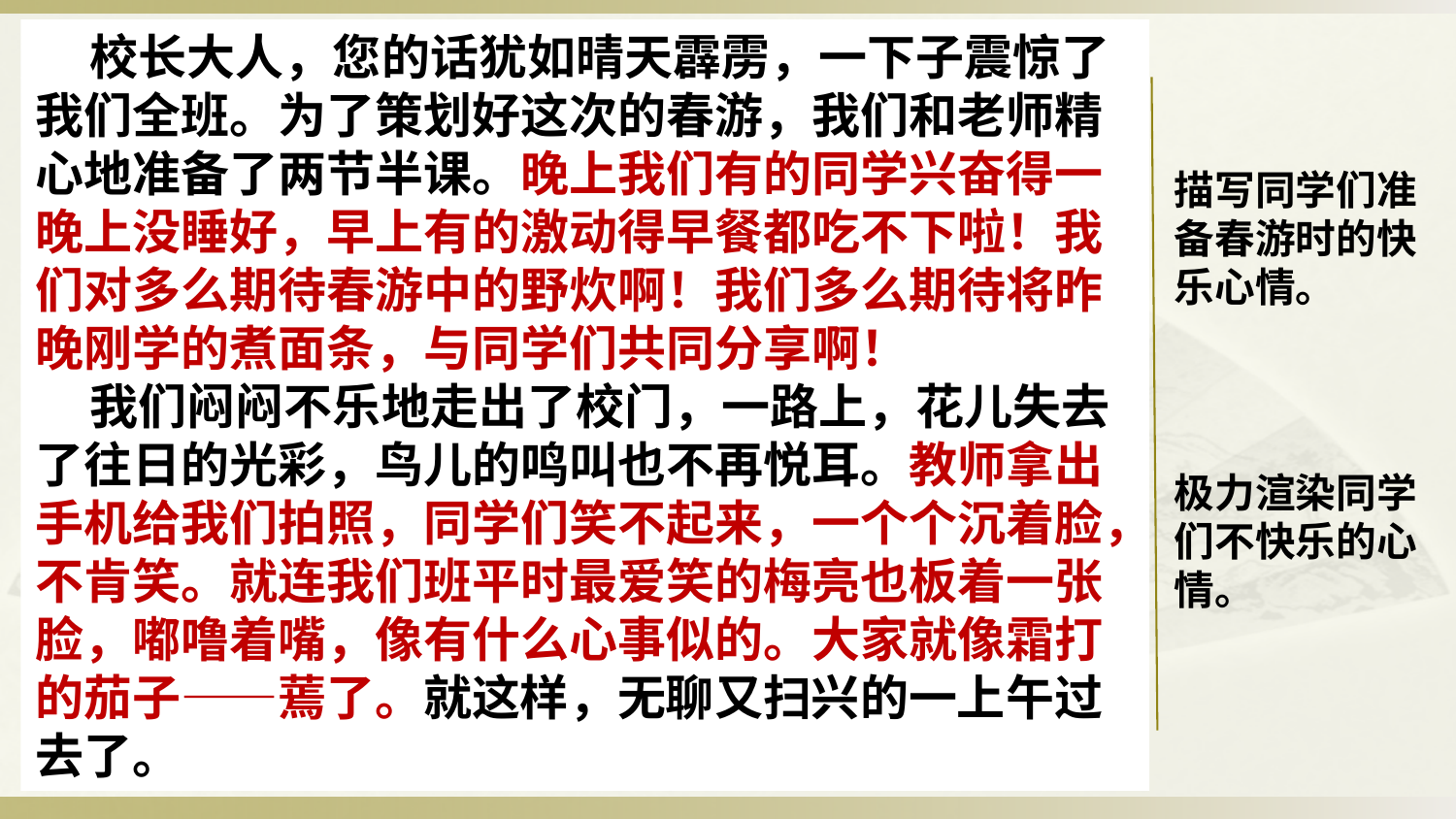

校长大人，您的话犹如晴天霹雳，一下子震惊了我们全班。为了策划好这次的春游，我们和老师精心地准备了两节半课。晚上我们有的同学兴奋得一晚上没睡好，早上有的激动得早餐都吃不下啦！我们对多么期待春游中的野炊啊！我们多么期待将昨晚刚学的煮面条，与同学们共同分享啊！
    我们闷闷不乐地走出了校门，一路上，花儿失去了往日的光彩，鸟儿的鸣叫也不再悦耳。教师拿出手机给我们拍照，同学们笑不起来，一个个沉着脸，不肯笑。就连我们班平时最爱笑的梅亮也板着一张脸，嘟噜着嘴，像有什么心事似的。大家就像霜打的茄子——蔫了。就这样，无聊又扫兴的一上午过去了。
描写同学们准备春游时的快乐心情。
极力渲染同学们不快乐的心情。